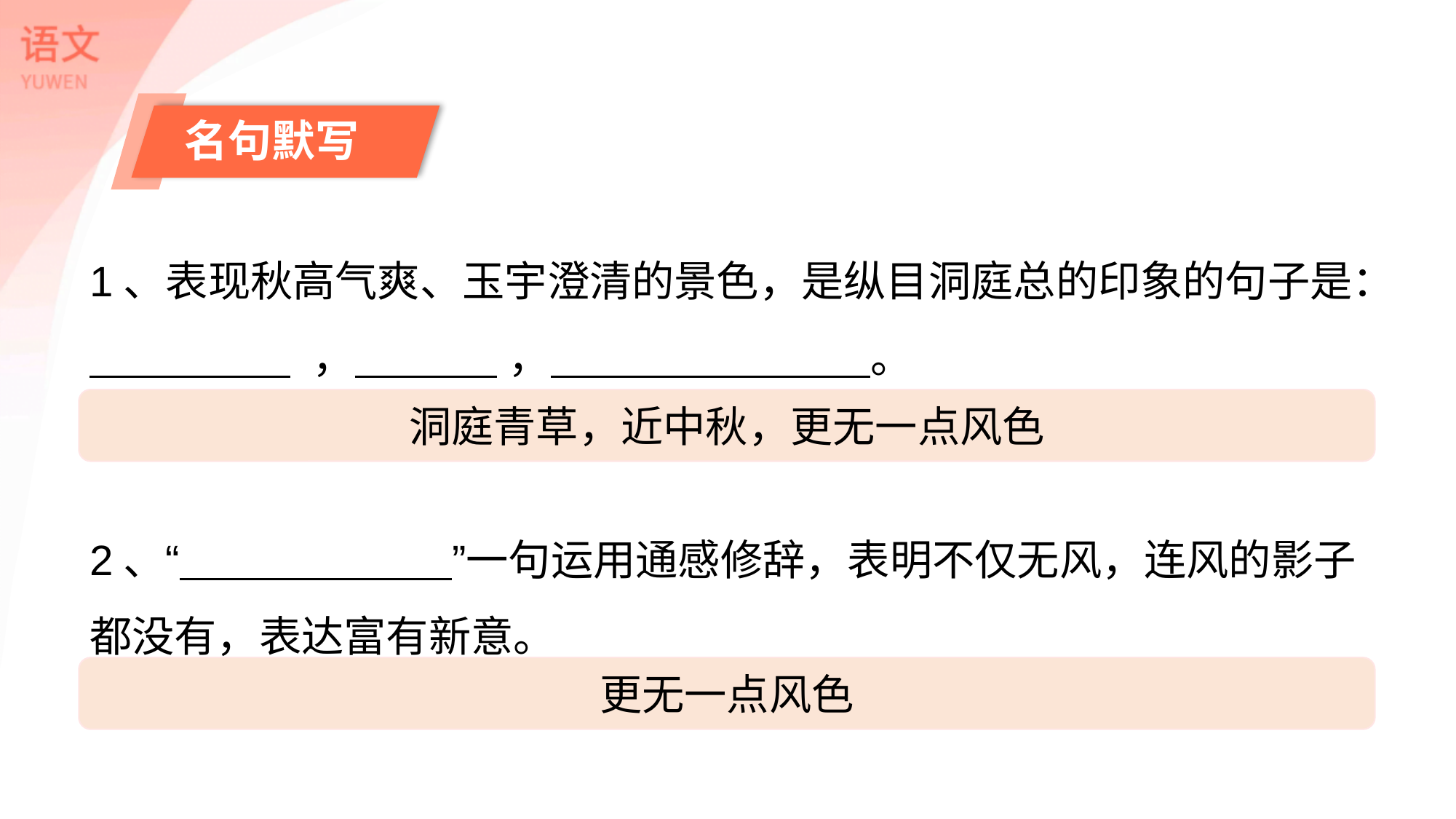

名句默写
1、表现秋高气爽、玉宇澄清的景色，是纵目洞庭总的印象的句子是：
                  ，             ，                           。

洞庭青草，近中秋，更无一点风色
2、“                       ”一句运用通感修辞，表明不仅无风，连风的影子都没有，表达富有新意。
更无一点风色